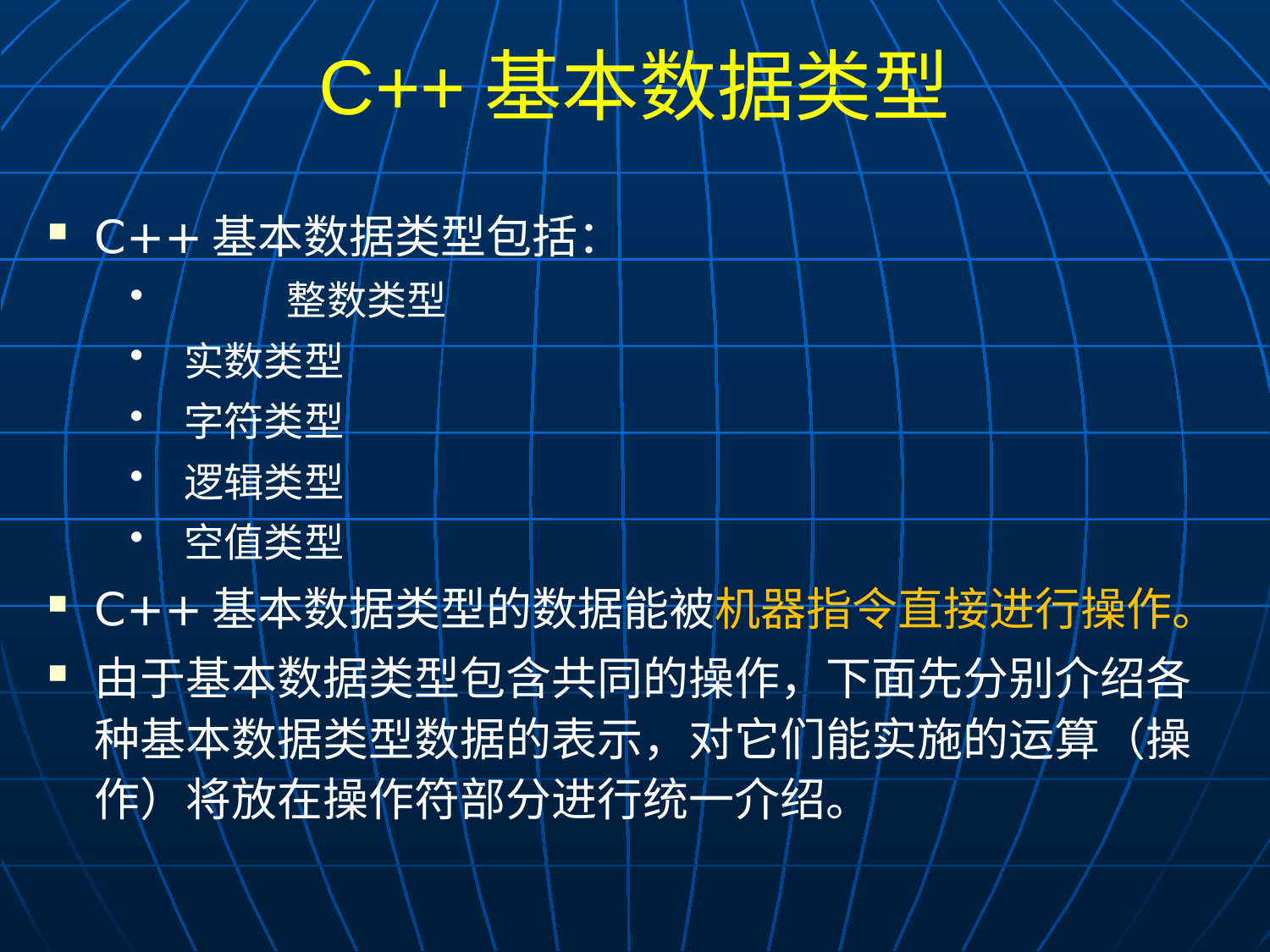

# C++基本数据类型
C++基本数据类型包括：
	 整数类型
 实数类型
 字符类型
 逻辑类型
 空值类型
C++基本数据类型的数据能被机器指令直接进行操作。
由于基本数据类型包含共同的操作，下面先分别介绍各种基本数据类型数据的表示，对它们能实施的运算（操作）将放在操作符部分进行统一介绍。